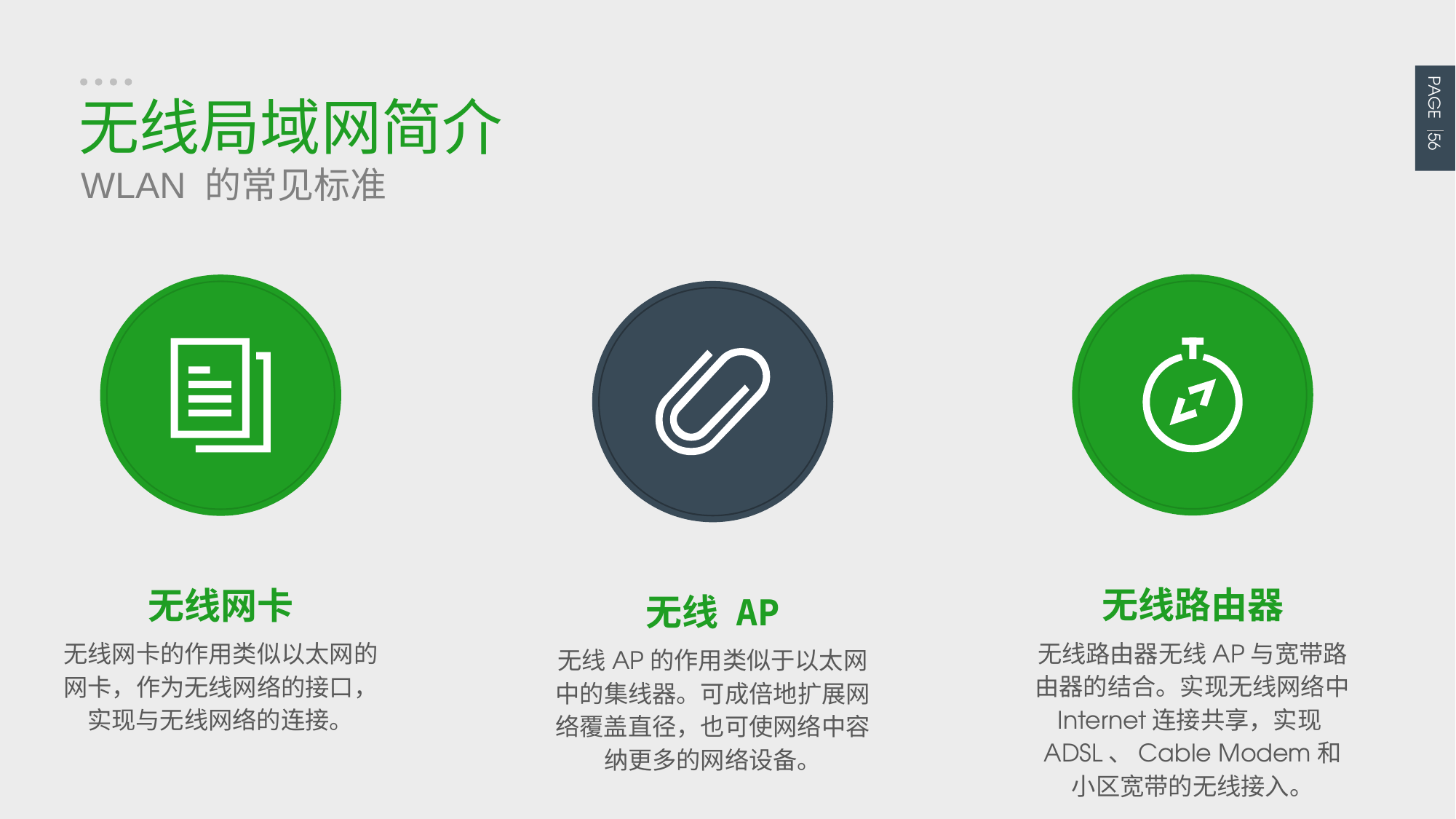

PAGE   56
无线局域网简介
WLAN 的常见标准

无线路由器
无线路由器无线AP与宽带路由器的结合。实现无线网络中Internet连接共享，实现ADSL、Cable Modem和小区宽带的无线接入。

无线网卡
无线网卡的作用类似以太网的网卡，作为无线网络的接口，实现与无线网络的连接。

无线 AP
无线AP的作用类似于以太网中的集线器。可成倍地扩展网络覆盖直径，也可使网络中容纳更多的网络设备。